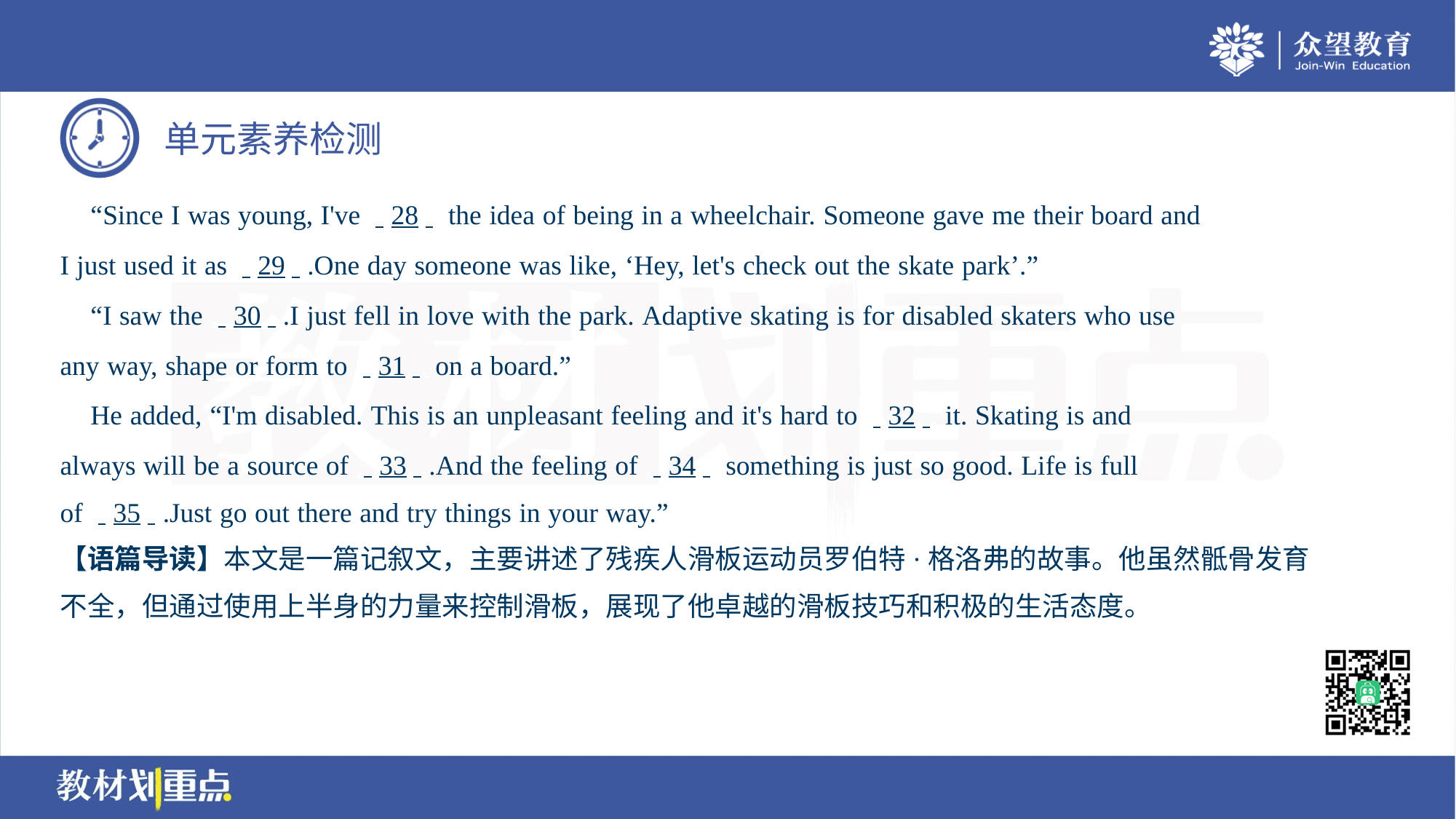

“Since I was young, I've . .28. . the idea of being in a wheelchair. Someone gave me their board and
I just used it as . .29. ..One day someone was like, ‘Hey, let's check out the skate park’.”
    “I saw the . .30. ..I just fell in love with the park. Adaptive skating is for disabled skaters who use
any way, shape or form to . .31. . on a board.”
    He added, “I'm disabled. This is an unpleasant feeling and it's hard to . .32. . it. Skating is and
always will be a source of . .33. ..And the feeling of . .34. . something is just so good. Life is full
of . .35. ..Just go out there and try things in your way.”
【语篇导读】本文是一篇记叙文，主要讲述了残疾人滑板运动员罗伯特·格洛弗的故事。他虽然骶骨发育
不全，但通过使用上半身的力量来控制滑板，展现了他卓越的滑板技巧和积极的生活态度。